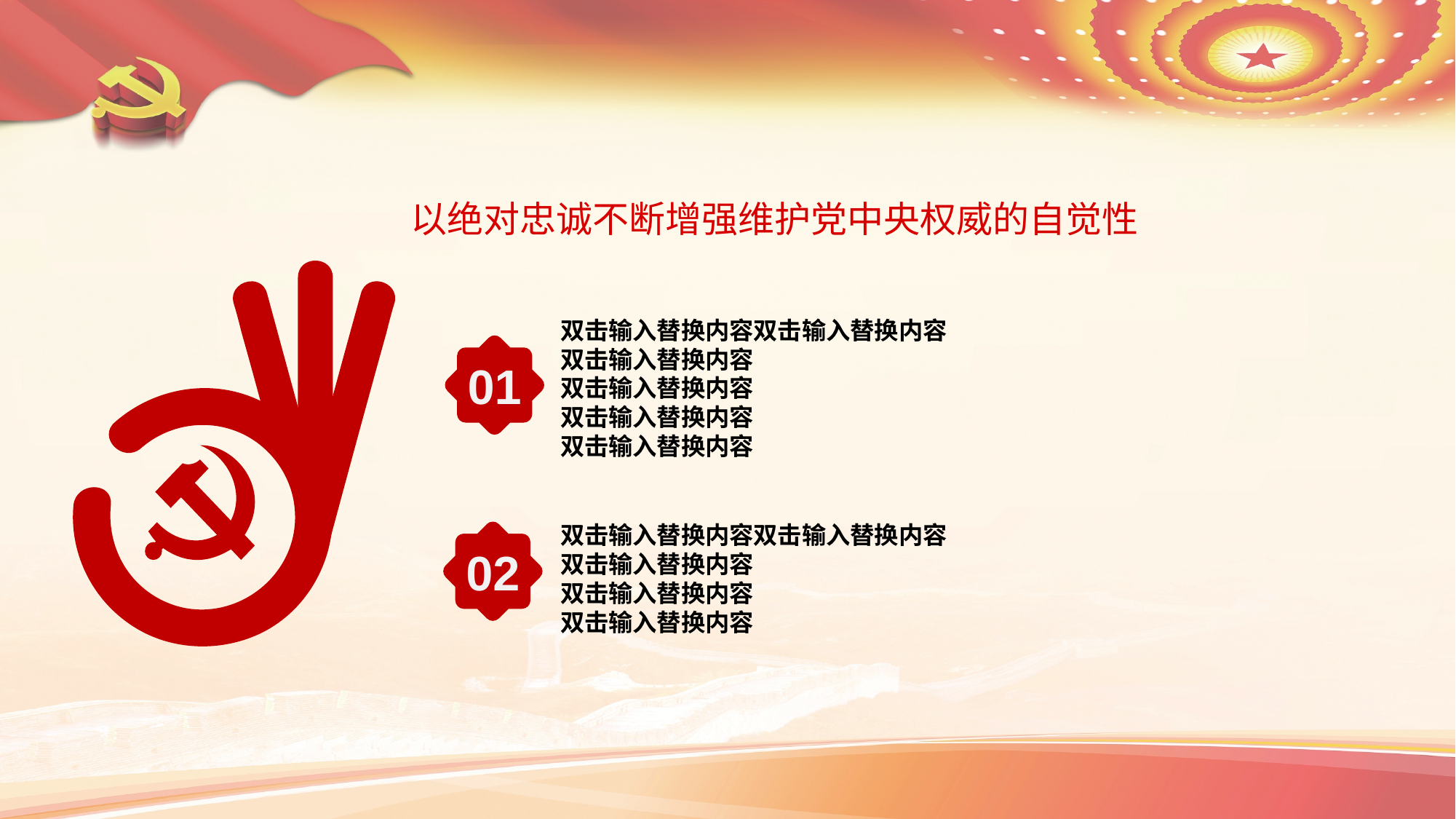

以绝对忠诚不断增强维护党中央权威的自觉性

双击输入替换内容双击输入替换内容
双击输入替换内容
双击输入替换内容
双击输入替换内容
双击输入替换内容

01

双击输入替换内容双击输入替换内容
双击输入替换内容
双击输入替换内容
双击输入替换内容

02